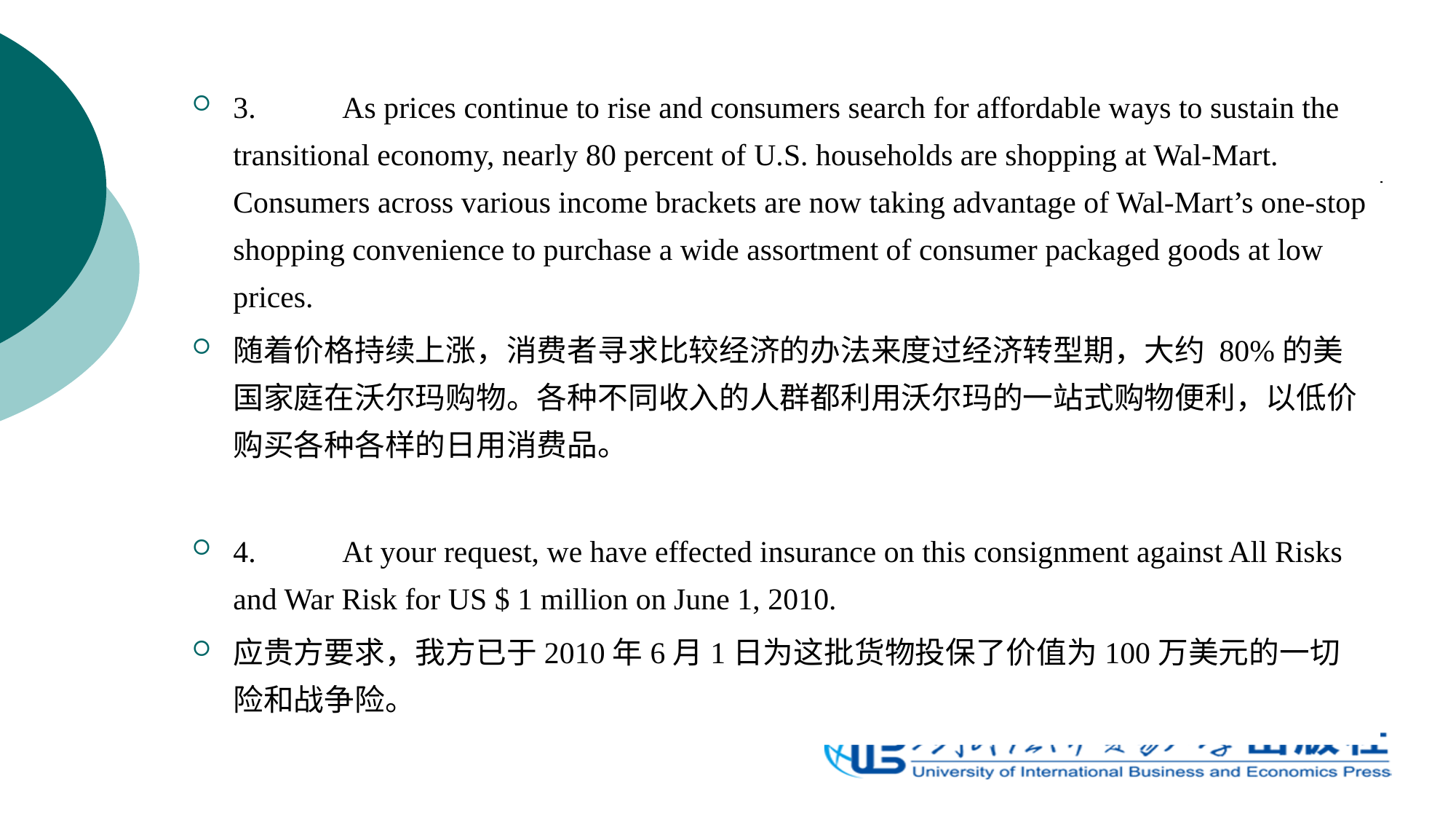

3.	As prices continue to rise and consumers search for affordable ways to sustain the transitional economy, nearly 80 percent of U.S. households are shopping at Wal-Mart. Consumers across various income brackets are now taking advantage of Wal-Mart’s one-stop shopping convenience to purchase a wide assortment of consumer packaged goods at low prices.
随着价格持续上涨，消费者寻求比较经济的办法来度过经济转型期，大约 80%的美国家庭在沃尔玛购物。各种不同收入的人群都利用沃尔玛的一站式购物便利，以低价购买各种各样的日用消费品。

4.	At your request, we have effected insurance on this consignment against All Risks and War Risk for US $ 1 million on June 1, 2010.
应贵方要求，我方已于2010年6月1日为这批货物投保了价值为100万美元的一切险和战争险。